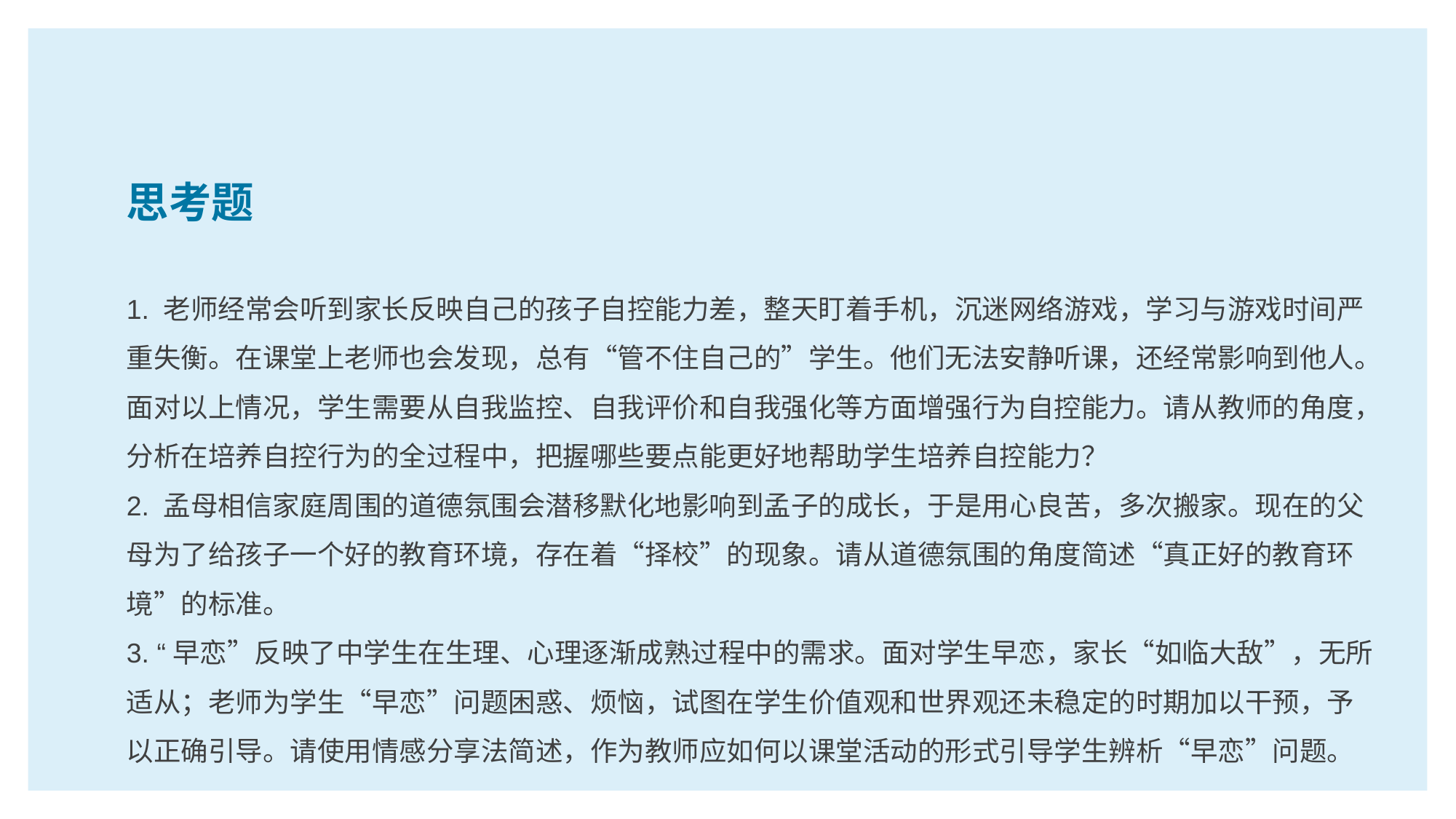

思考题

1. 老师经常会听到家长反映自己的孩子自控能力差，整天盯着手机，沉迷网络游戏，学习与游戏时间严重失衡。在课堂上老师也会发现，总有“管不住自己的”学生。他们无法安静听课，还经常影响到他人。面对以上情况，学生需要从自我监控、自我评价和自我强化等方面增强行为自控能力。请从教师的角度，分析在培养自控行为的全过程中，把握哪些要点能更好地帮助学生培养自控能力？
2. 孟母相信家庭周围的道德氛围会潜移默化地影响到孟子的成长，于是用心良苦，多次搬家。现在的父母为了给孩子一个好的教育环境，存在着“择校”的现象。请从道德氛围的角度简述“真正好的教育环境”的标准。
3. “早恋”反映了中学生在生理、心理逐渐成熟过程中的需求。面对学生早恋，家长“如临大敌”，无所适从；老师为学生“早恋”问题困惑、烦恼，试图在学生价值观和世界观还未稳定的时期加以干预，予以正确引导。请使用情感分享法简述，作为教师应如何以课堂活动的形式引导学生辨析“早恋”问题。